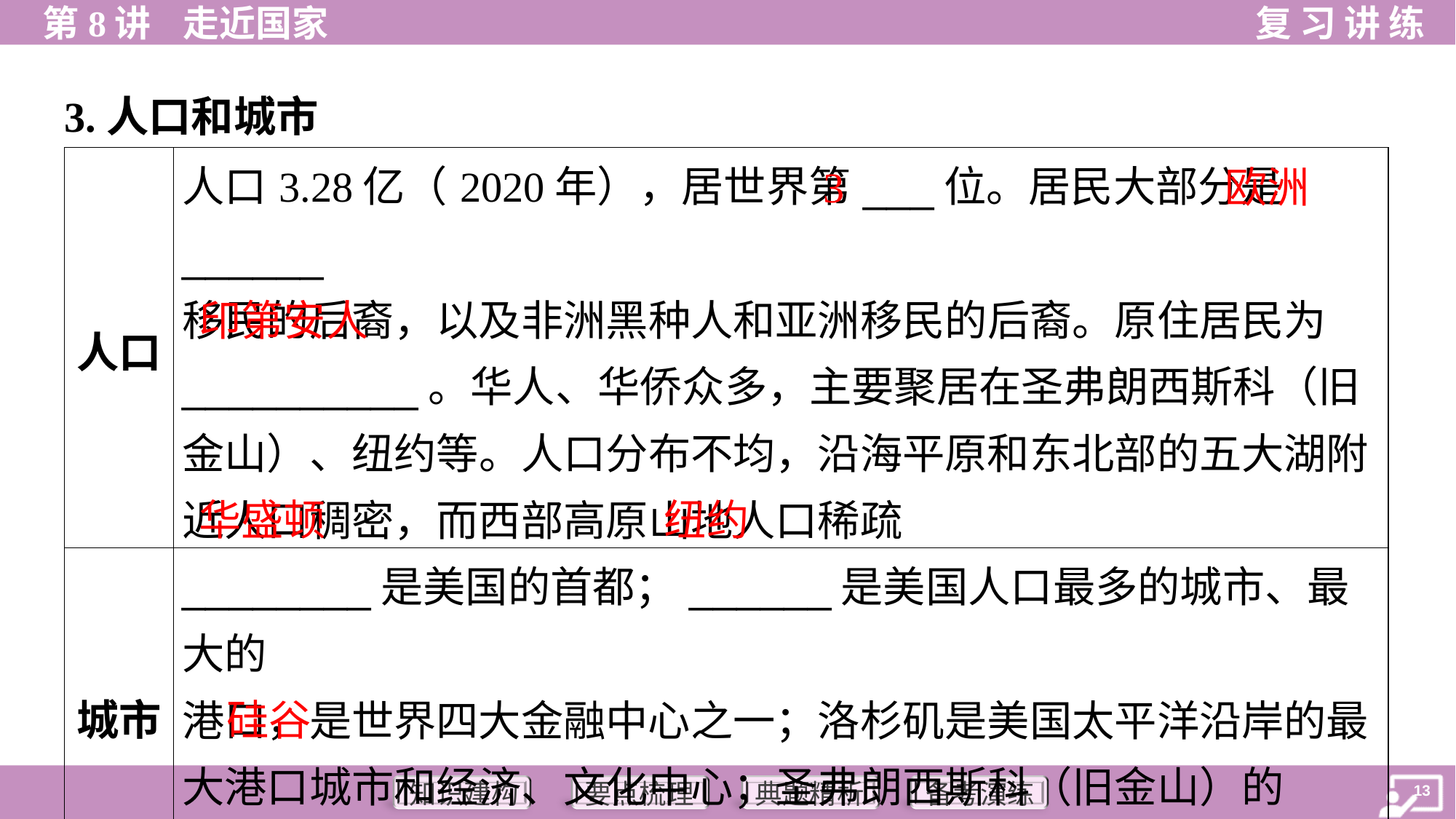

3.人口和城市
3
欧洲
| 人口 | 人口3.28亿（2020年），居世界第\_\_\_位。居民大部分是\_\_\_\_\_\_ 移民的后裔，以及非洲黑种人和亚洲移民的后裔。原住居民为 \_\_\_\_\_\_\_\_\_\_。华人、华侨众多，主要聚居在圣弗朗西斯科（旧金山）、纽约等。人口分布不均，沿海平原和东北部的五大湖附近人口稠密，而西部高原山地人口稀疏 |
| --- | --- |
| 城市 | \_\_\_\_\_\_\_\_是美国的首都；\_\_\_\_\_\_是美国人口最多的城市、最大的 港口，是世界四大金融中心之一；洛杉矶是美国太平洋沿岸的最 大港口城市和经济、文化中心；圣弗朗西斯科（旧金山）的 “\_\_\_\_\_\_”是全球闻名的高新技术产业区 |
印第安人
华盛顿
纽约
硅谷